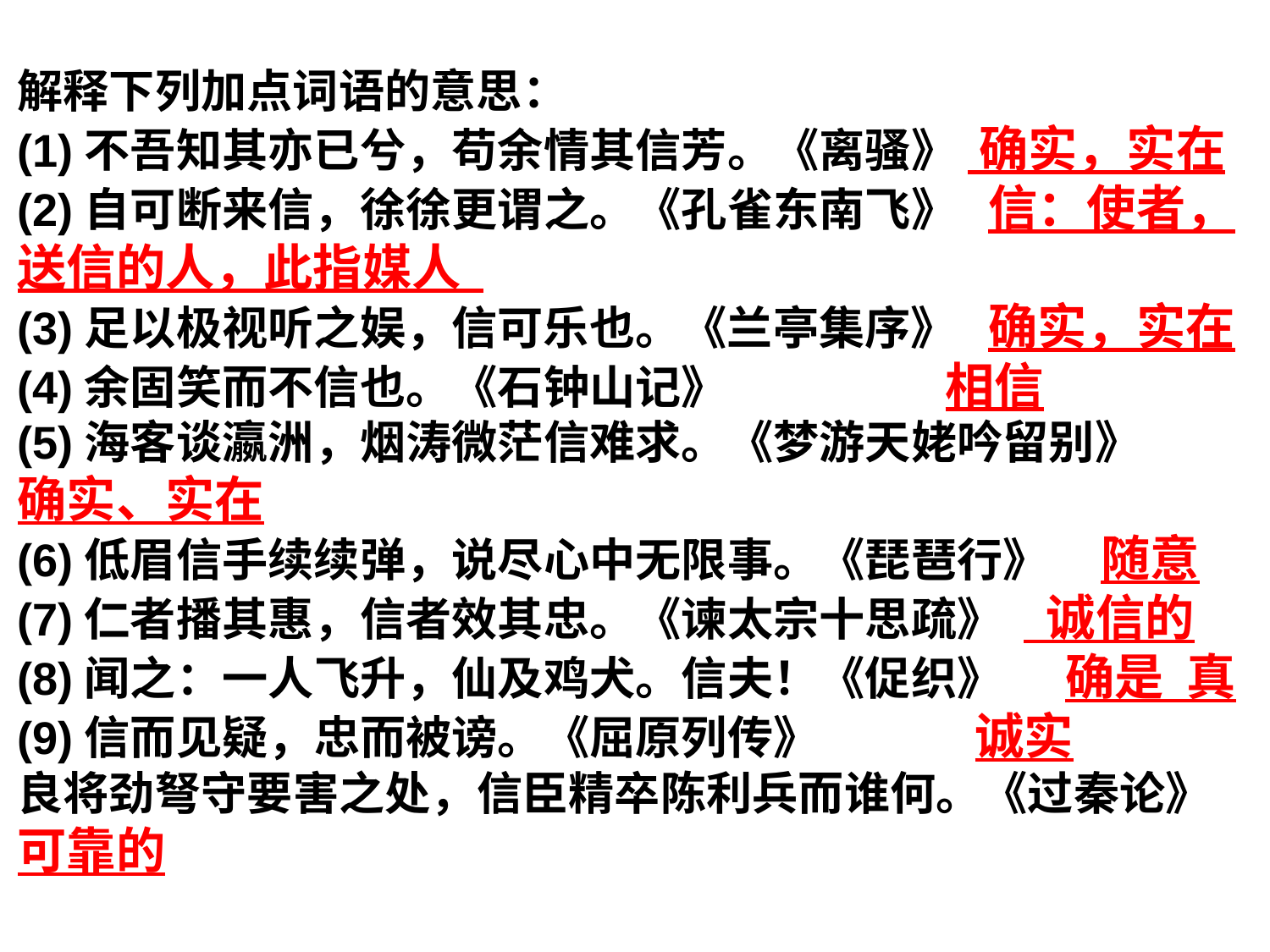

解释下列加点词语的意思：
(1)不吾知其亦已兮，苟余情其信芳。《离骚》  确实，实在
(2)自可断来信，徐徐更谓之。《孔雀东南飞》   信：使者，送信的人，此指媒人
(3)足以极视听之娱，信可乐也。《兰亭集序》   确实，实在
(4)余固笑而不信也。《石钟山记》                     相信
(5)海客谈瀛洲，烟涛微茫信难求。《梦游天姥吟留别》       确实、实在
(6)低眉信手续续弹，说尽心中无限事。《琵琶行》     随意
(7)仁者播其惠，信者效其忠。《谏太宗十思疏》    诚信的
(8)闻之：一人飞升，仙及鸡犬。信夫！《促织》      确是  真
(9)信而见疑，忠而被谤。《屈原列传》               诚实
良将劲弩守要害之处，信臣精卒陈利兵而谁何。《过秦论》可靠的